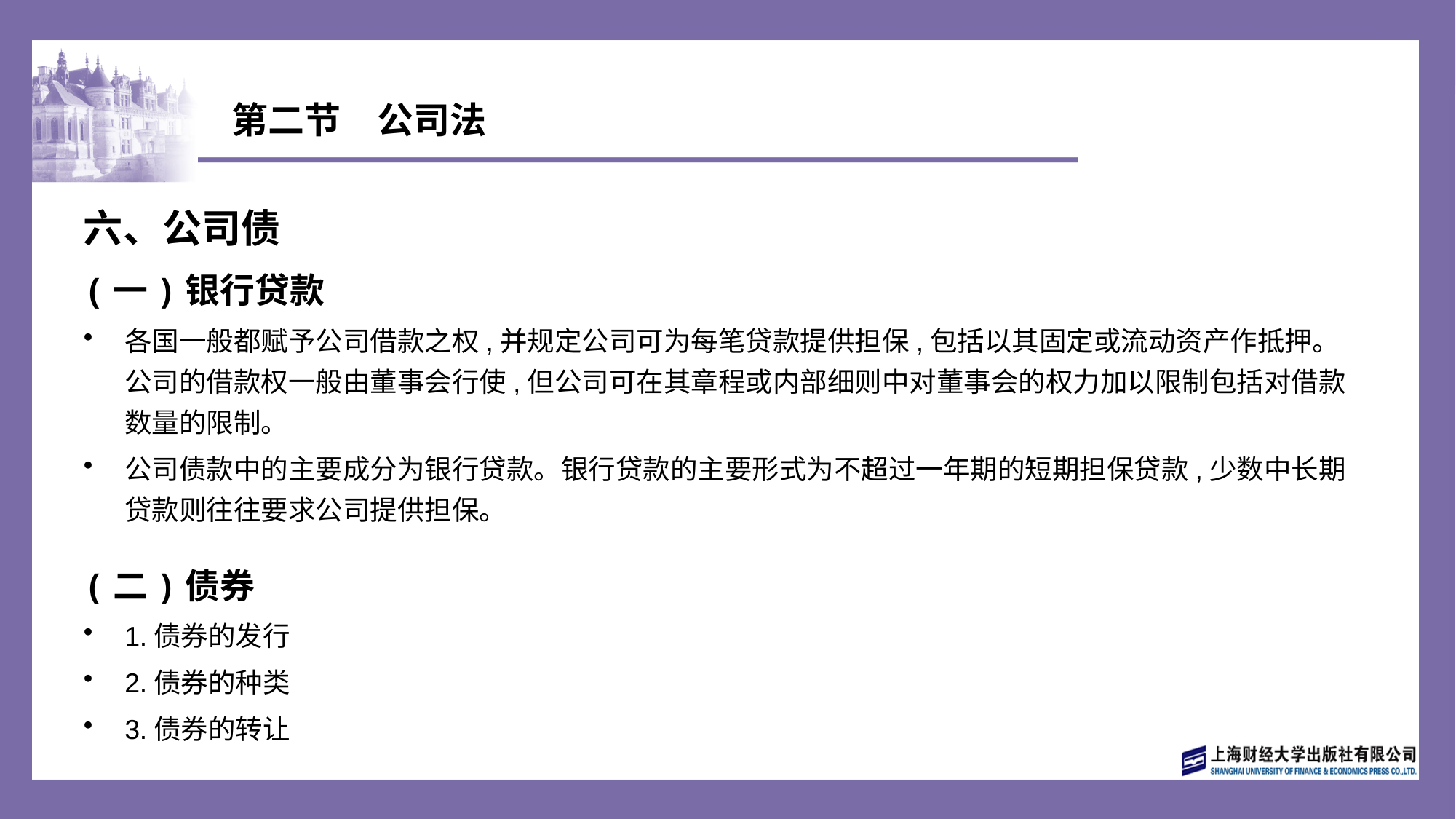

# 第二节　公司法
六、公司债
(一)银行贷款
各国一般都赋予公司借款之权,并规定公司可为每笔贷款提供担保,包括以其固定或流动资产作抵押。公司的借款权一般由董事会行使,但公司可在其章程或内部细则中对董事会的权力加以限制包括对借款数量的限制。
公司债款中的主要成分为银行贷款。银行贷款的主要形式为不超过一年期的短期担保贷款,少数中长期贷款则往往要求公司提供担保。
(二)债券
1.债券的发行
2.债券的种类
3.债券的转让